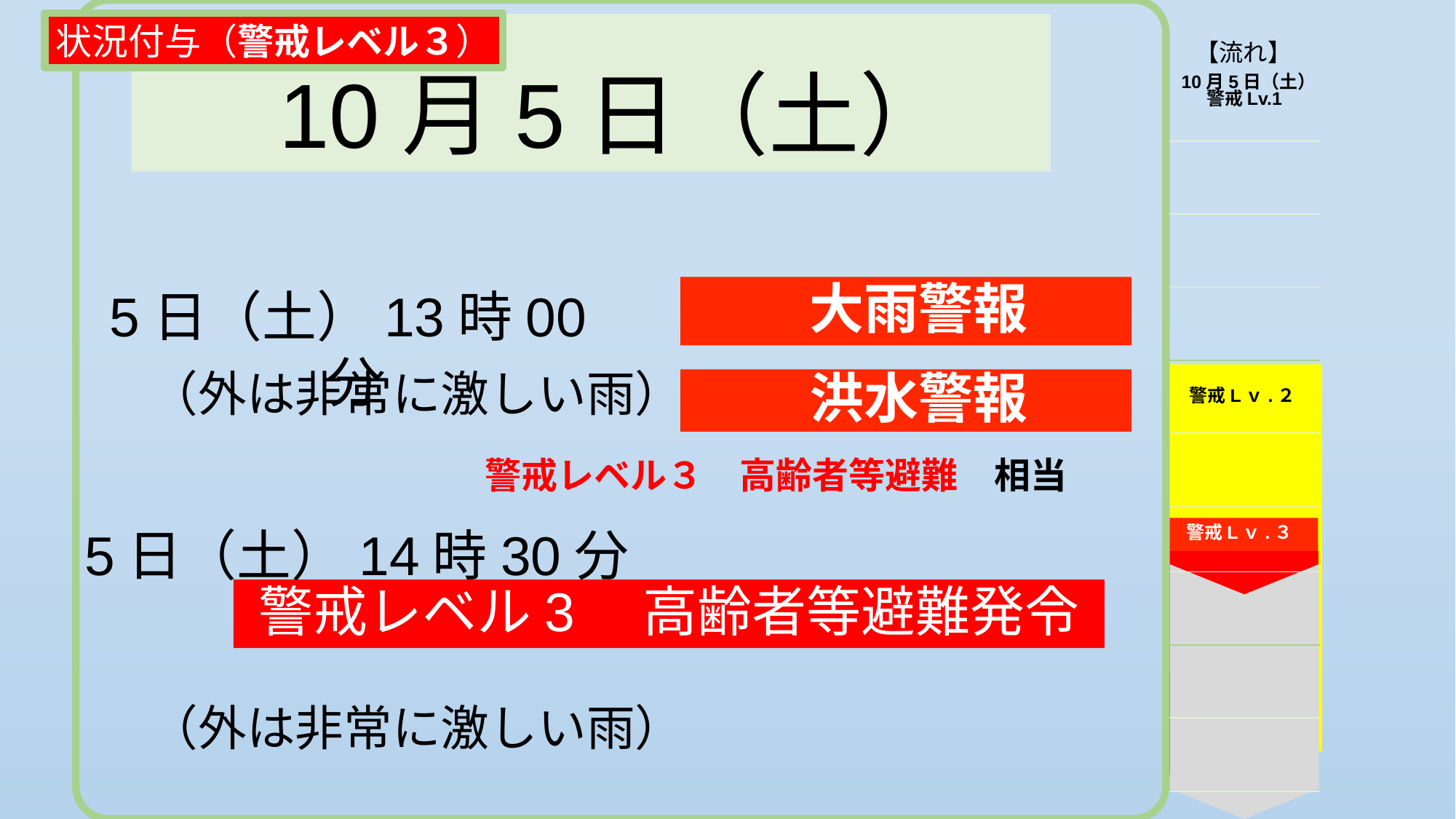

状況付与（警戒レベル３）
10月5日（土）
| 【流れ】 |
| --- |
|  |
|  |
|  |
|  |
|  |
|  |
|  |
|  |
|  |
|  |
10月5日（土）
警戒Lv.1
 大雨警報
5日（土）13時00分
（外は非常に激しい雨）

 洪水警報
警戒Lｖ.２
警戒レベル３　高齢者等避難　相当

5日（土）14時30分
警戒Lｖ.３

警戒レベル3　高齢者等避難発令

（外は非常に激しい雨）